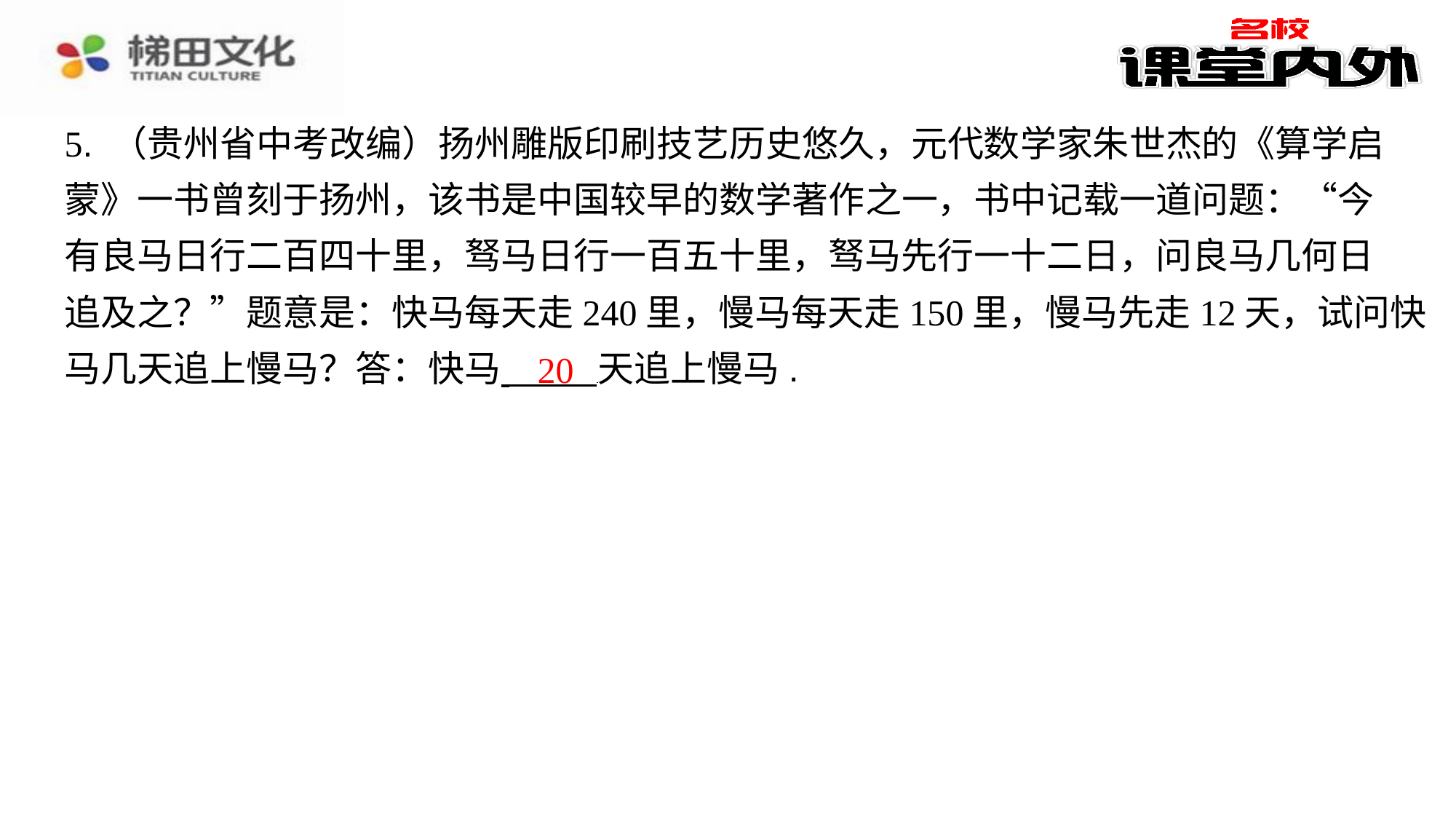

5. （贵州省中考改编）扬州雕版印刷技艺历史悠久，元代数学家朱世杰的《算学启
蒙》一书曾刻于扬州，该书是中国较早的数学著作之一，书中记载一道问题：“今
有良马日行二百四十里，驽马日行一百五十里，驽马先行一十二日，问良马几何日
追及之？”题意是：快马每天走240里，慢马每天走150里，慢马先走12天，试问快
马几天追上慢马？答：快马               天追上慢马.
20